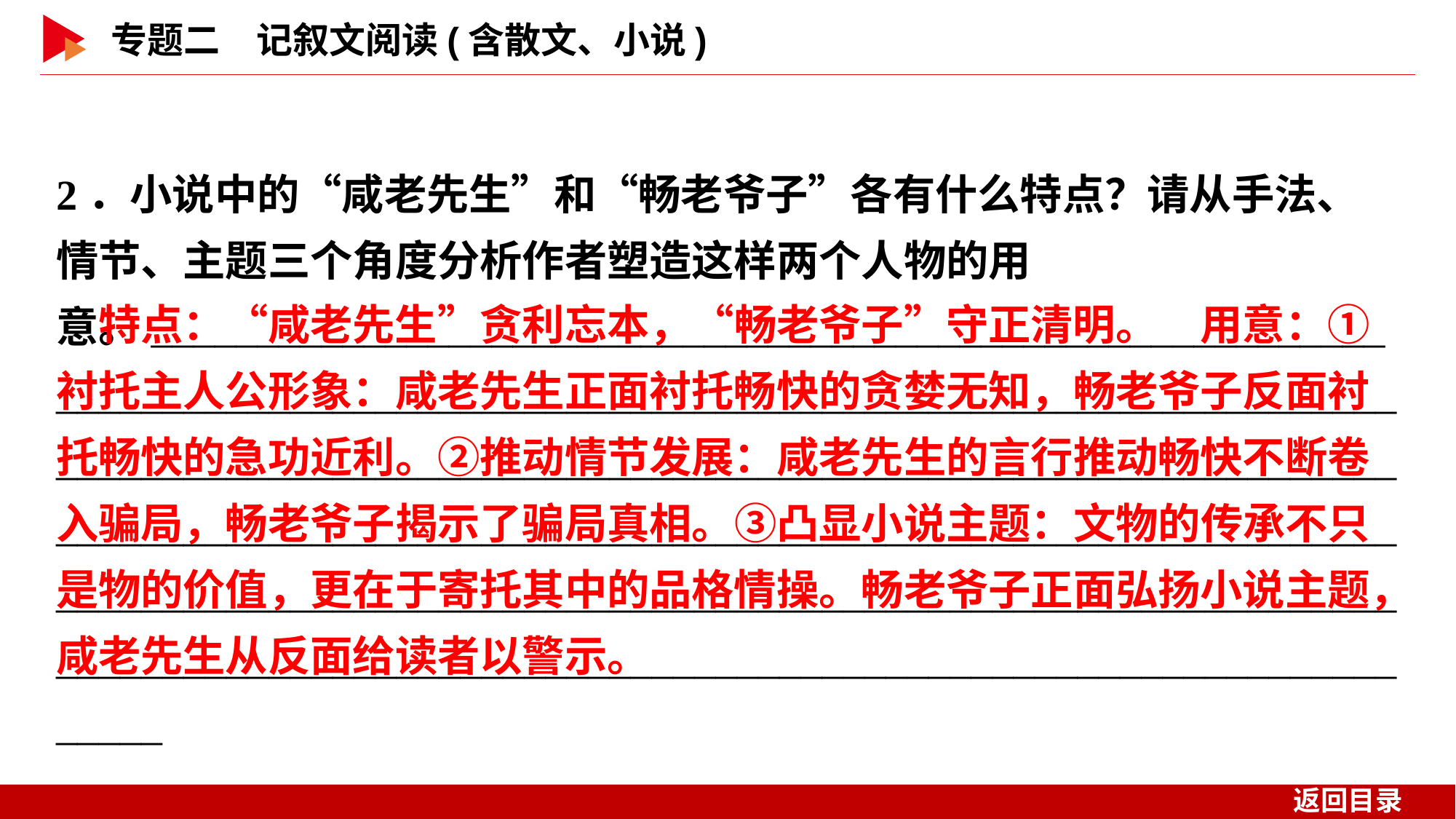

2．小说中的“咸老先生”和“畅老爷子”各有什么特点？请从手法、情节、主题三个角度分析作者塑造这样两个人物的用意。__________________________________________________________________________________________________________________________________________________________________________________________________________________________________________________________________________________________________________________________________________________________________________________________
　特点：“咸老先生”贪利忘本，“畅老爷子”守正清明。　用意：①衬托主人公形象：咸老先生正面衬托畅快的贪婪无知，畅老爷子反面衬托畅快的急功近利。②推动情节发展：咸老先生的言行推动畅快不断卷入骗局，畅老爷子揭示了骗局真相。③凸显小说主题：文物的传承不只是物的价值，更在于寄托其中的品格情操。畅老爷子正面弘扬小说主题，咸老先生从反面给读者以警示。